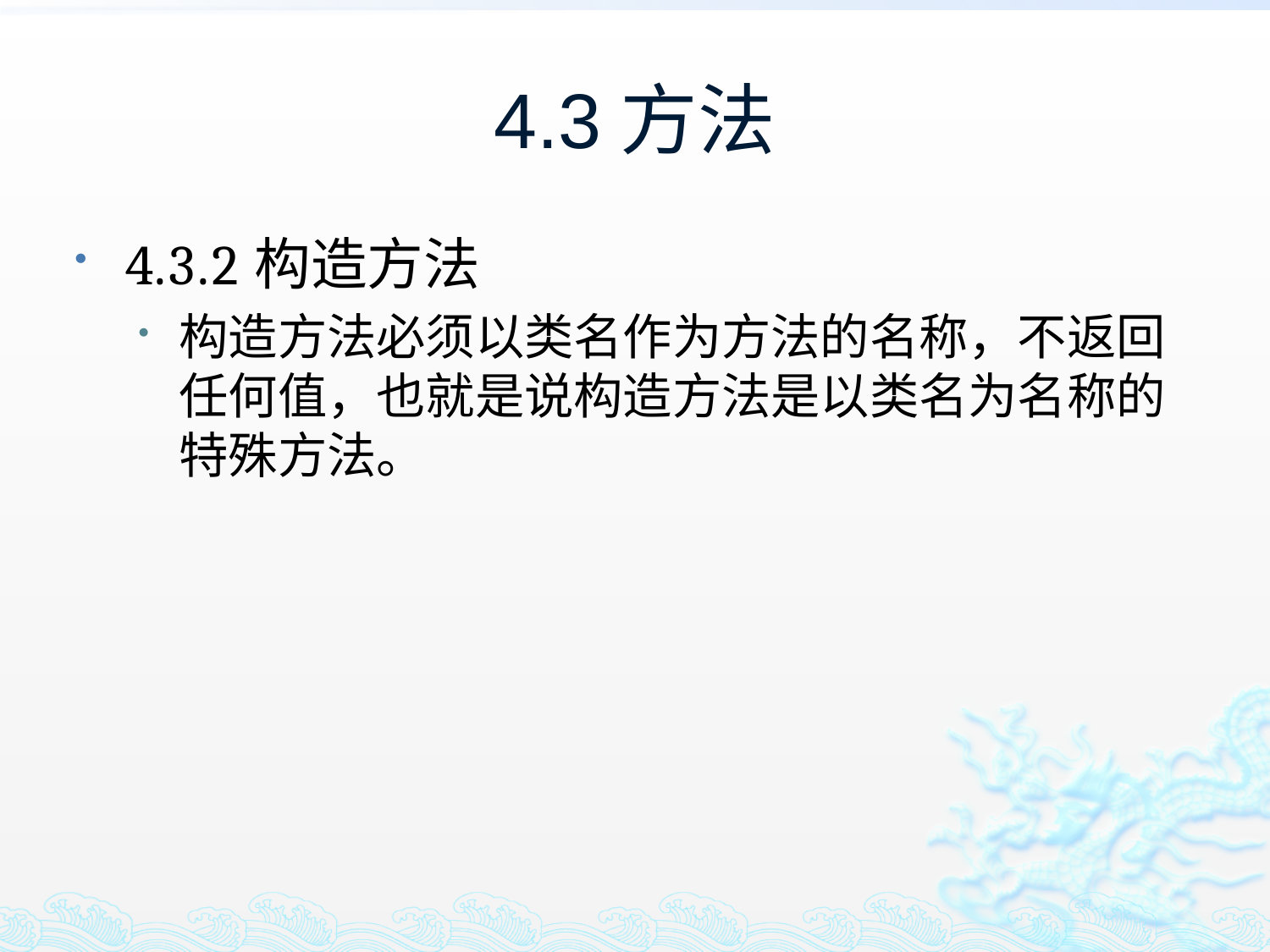

# 4.3方法
4.3.2构造方法
构造方法必须以类名作为方法的名称，不返回任何值，也就是说构造方法是以类名为名称的特殊方法。